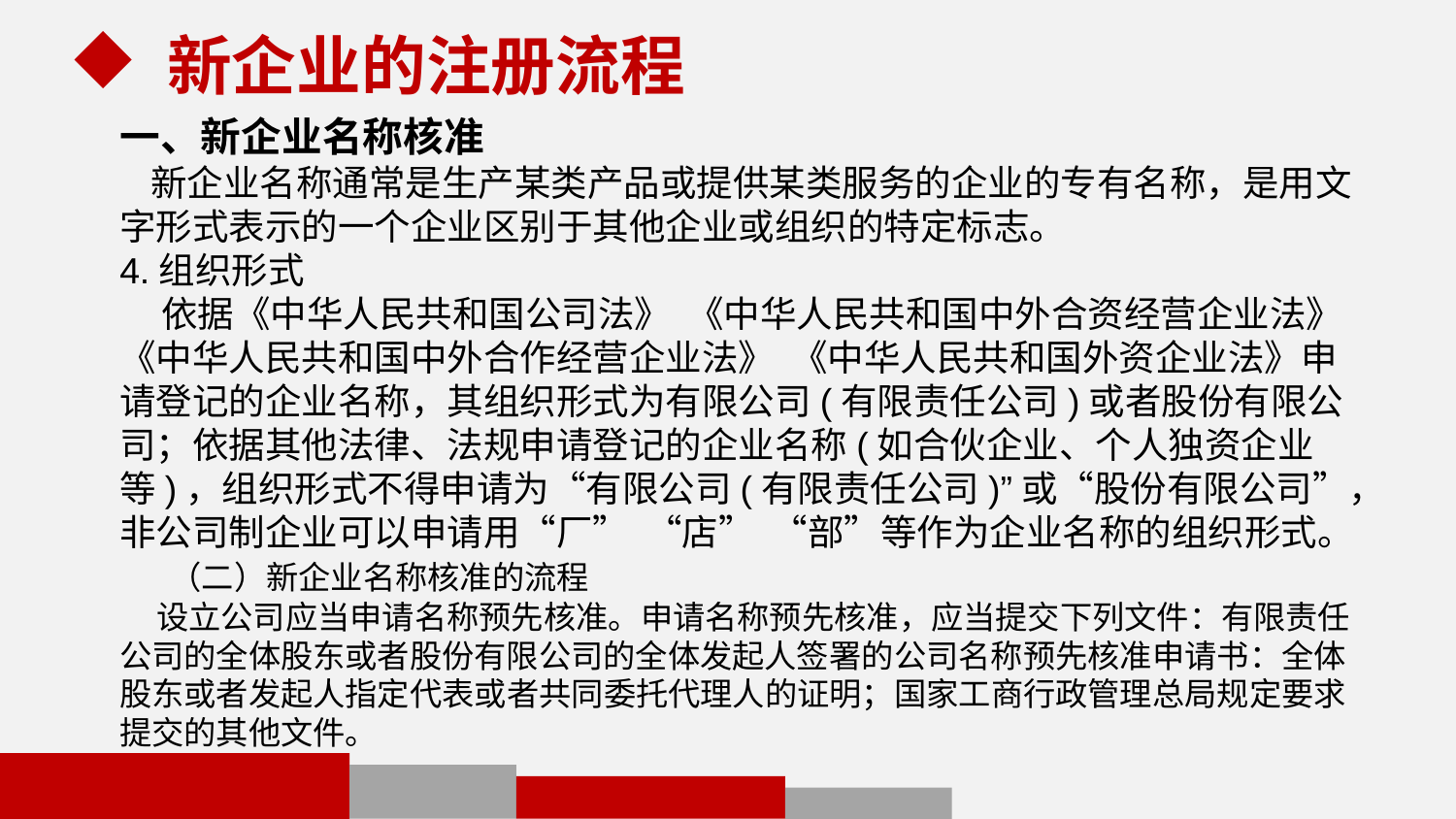

新企业的注册流程
一、新企业名称核准
    新企业名称通常是生产某类产品或提供某类服务的企业的专有名称，是用文字形式表示的一个企业区别于其他企业或组织的特定标志。
4.组织形式
    依据《中华人民共和国公司法》  《中华人民共和国中外合资经营企业法》  《中华人民共和国中外合作经营企业法》  《中华人民共和国外资企业法》申请登记的企业名称，其组织形式为有限公司(有限责任公司)或者股份有限公司；依据其他法律、法规申请登记的企业名称(如合伙企业、个人独资企业等)，组织形式不得申请为“有限公司(有限责任公司)”或“股份有限公司”，非公司制企业可以申请用“厂”  “店”  “部”等作为企业名称的组织形式。
     （二）新企业名称核准的流程
    设立公司应当申请名称预先核准。申请名称预先核准，应当提交下列文件：有限责任公司的全体股东或者股份有限公司的全体发起人签署的公司名称预先核准申请书：全体股东或者发起人指定代表或者共同委托代理人的证明；国家工商行政管理总局规定要求提交的其他文件。